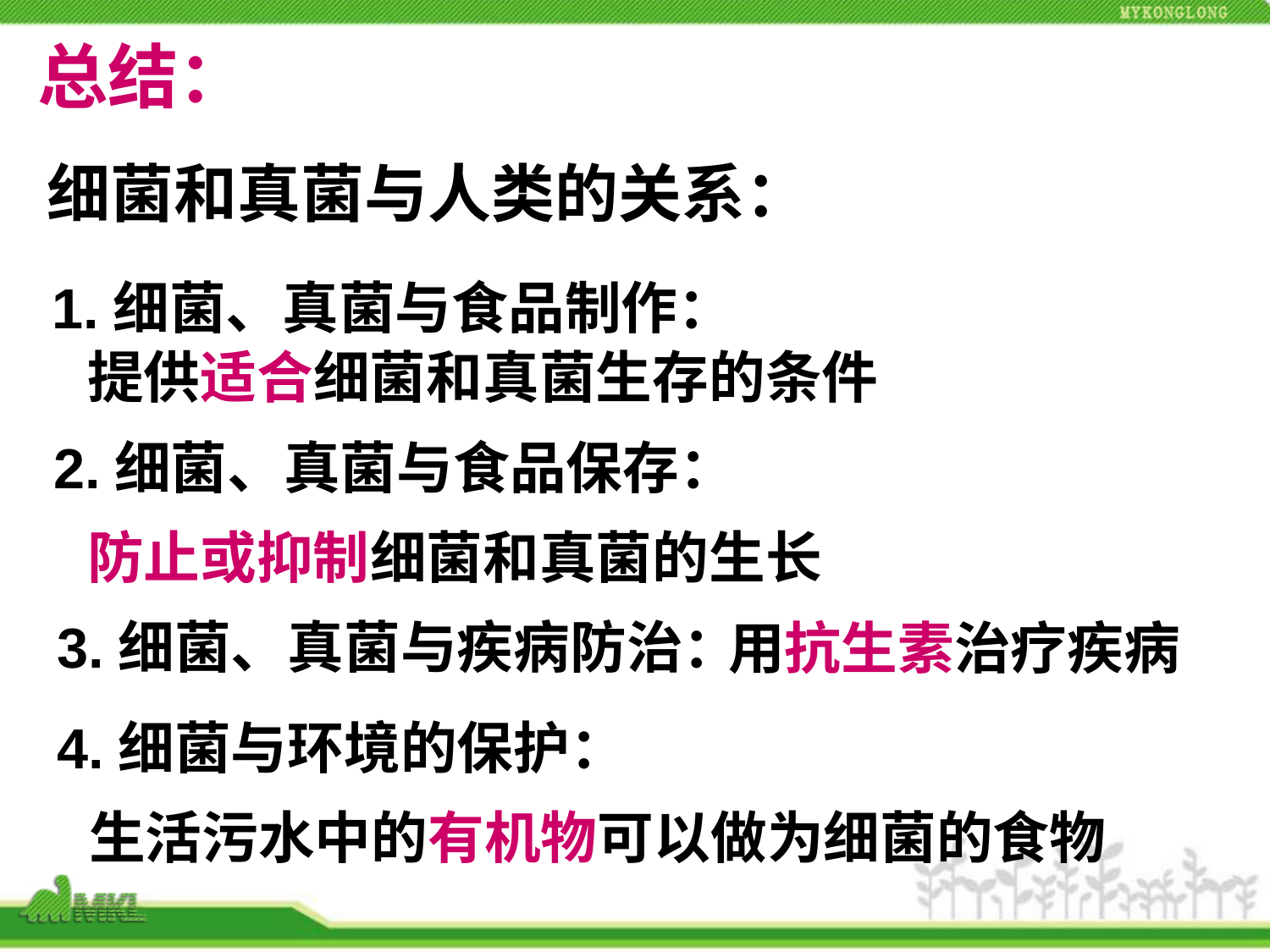

总结：
细菌和真菌与人类的关系：
1.细菌、真菌与食品制作：
提供适合细菌和真菌生存的条件
2.细菌、真菌与食品保存：
防止或抑制细菌和真菌的生长
3.细菌、真菌与疾病防治：
用抗生素治疗疾病
4.细菌与环境的保护：
生活污水中的有机物可以做为细菌的食物